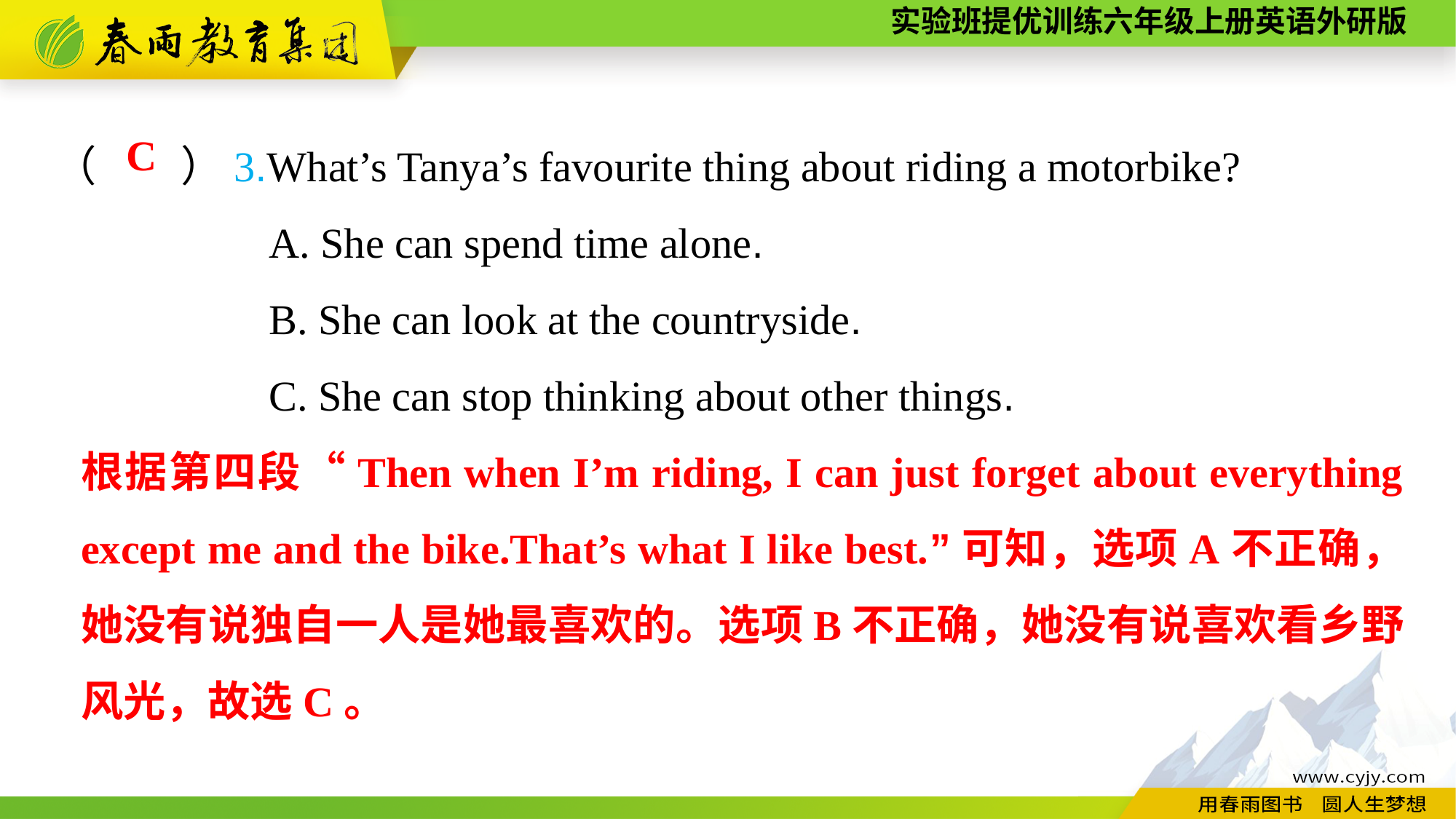

（　　）3.What’s Tanya’s favourite thing about riding a motorbike?
A. She can spend time alone.
B. She can look at the countryside.
C. She can stop thinking about other things.
C
根据第四段“Then when I’m riding, I can just forget about everything except me and the bike.That’s what I like best.”可知，选项A不正确，她没有说独自一人是她最喜欢的。选项B不正确，她没有说喜欢看乡野风光，故选C。